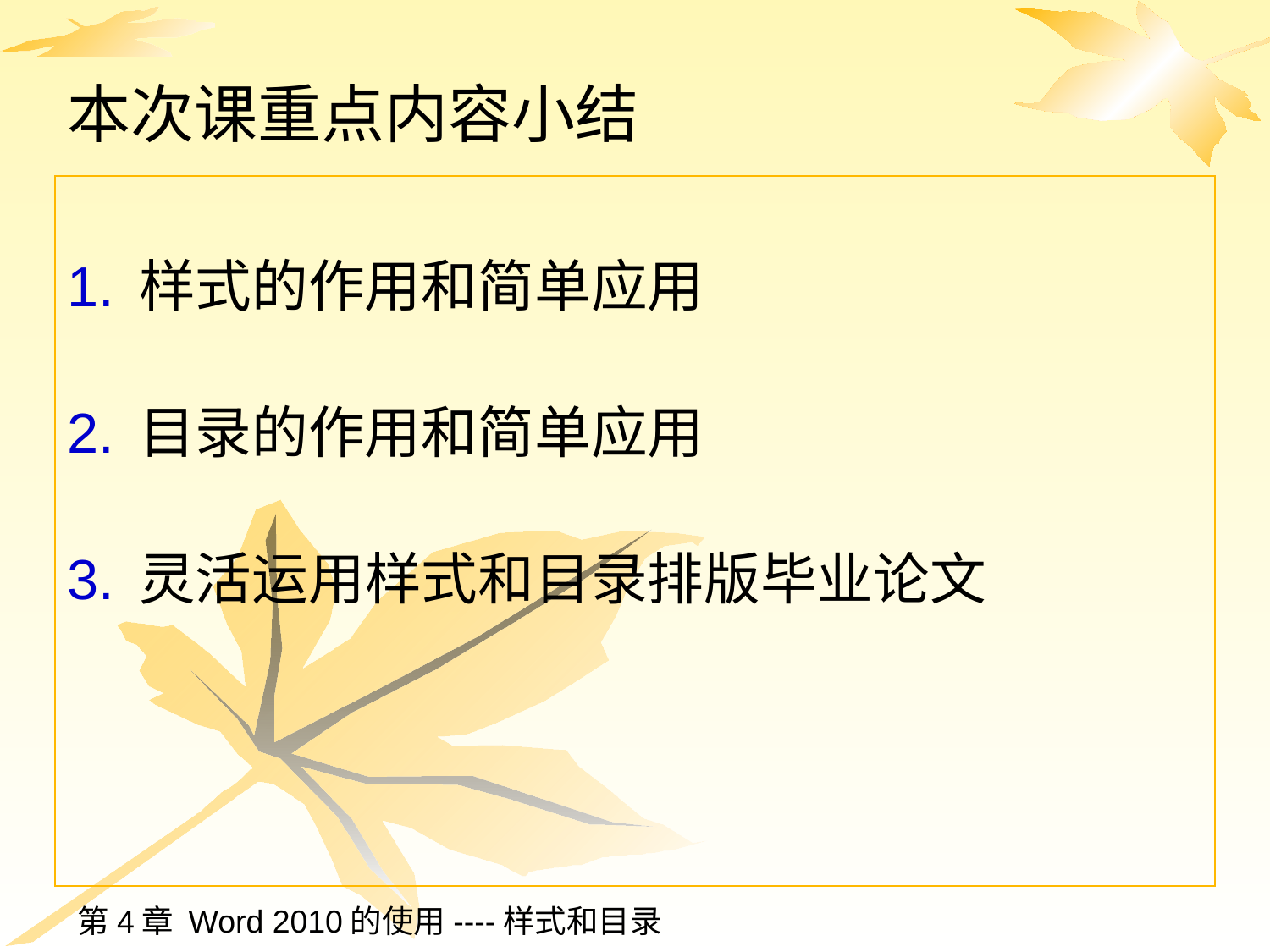

# 本次课重点内容小结
样式的作用和简单应用
目录的作用和简单应用
灵活运用样式和目录排版毕业论文